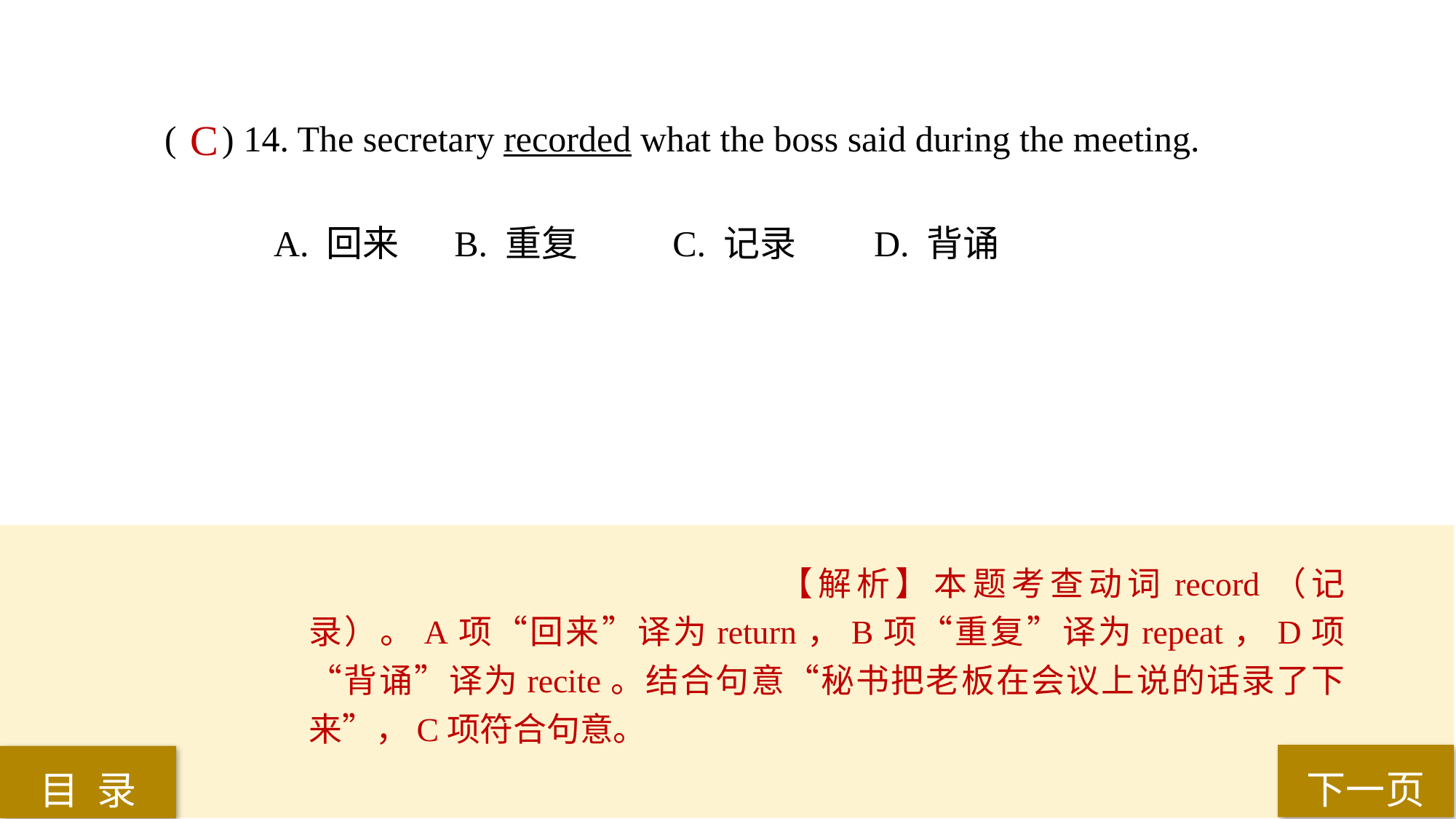

(     ) 14. The secretary recorded what the boss said during the meeting.

A. 回来	 B. 重复	 C. 记录 	D. 背诵
C
【解析】本题考查动词record（记录）。A项“回来”译为return，B项“重复”译为repeat，D项“背诵”译为recite。结合句意“秘书把老板在会议上说的话录了下来”，C项符合句意。